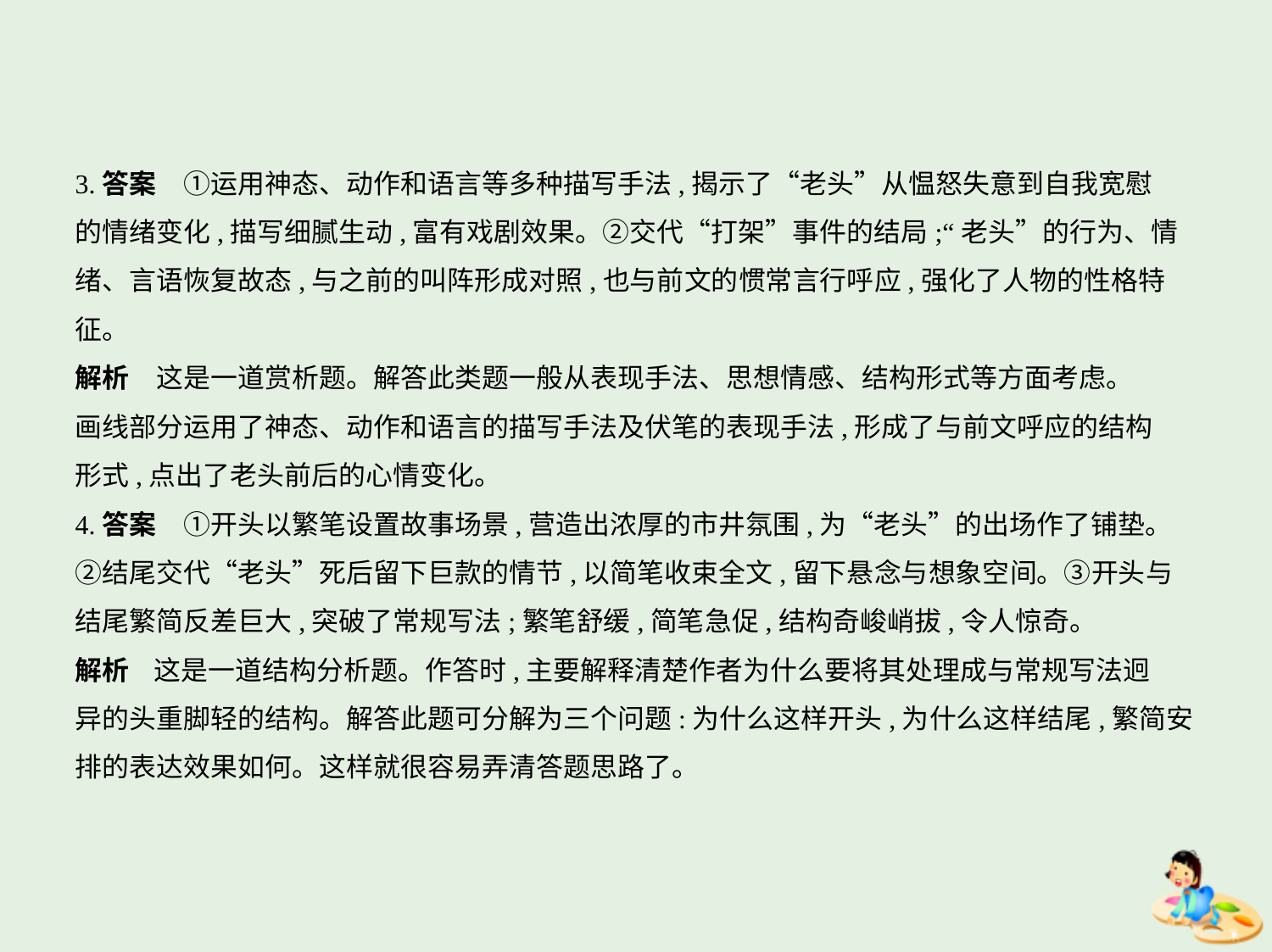

3.答案　①运用神态、动作和语言等多种描写手法,揭示了“老头”从愠怒失意到自我宽慰
的情绪变化,描写细腻生动,富有戏剧效果。②交代“打架”事件的结局;“老头”的行为、情
绪、言语恢复故态,与之前的叫阵形成对照,也与前文的惯常言行呼应,强化了人物的性格特征。
解析　这是一道赏析题。解答此类题一般从表现手法、思想情感、结构形式等方面考虑。
画线部分运用了神态、动作和语言的描写手法及伏笔的表现手法,形成了与前文呼应的结构
形式,点出了老头前后的心情变化。
4.答案　①开头以繁笔设置故事场景,营造出浓厚的市井氛围,为“老头”的出场作了铺垫。
②结尾交代“老头”死后留下巨款的情节,以简笔收束全文,留下悬念与想象空间。③开头与
结尾繁简反差巨大,突破了常规写法;繁笔舒缓,简笔急促,结构奇峻峭拔,令人惊奇。
解析    这是一道结构分析题。作答时,主要解释清楚作者为什么要将其处理成与常规写法迥
异的头重脚轻的结构。解答此题可分解为三个问题:为什么这样开头,为什么这样结尾,繁简安
排的表达效果如何。这样就很容易弄清答题思路了。